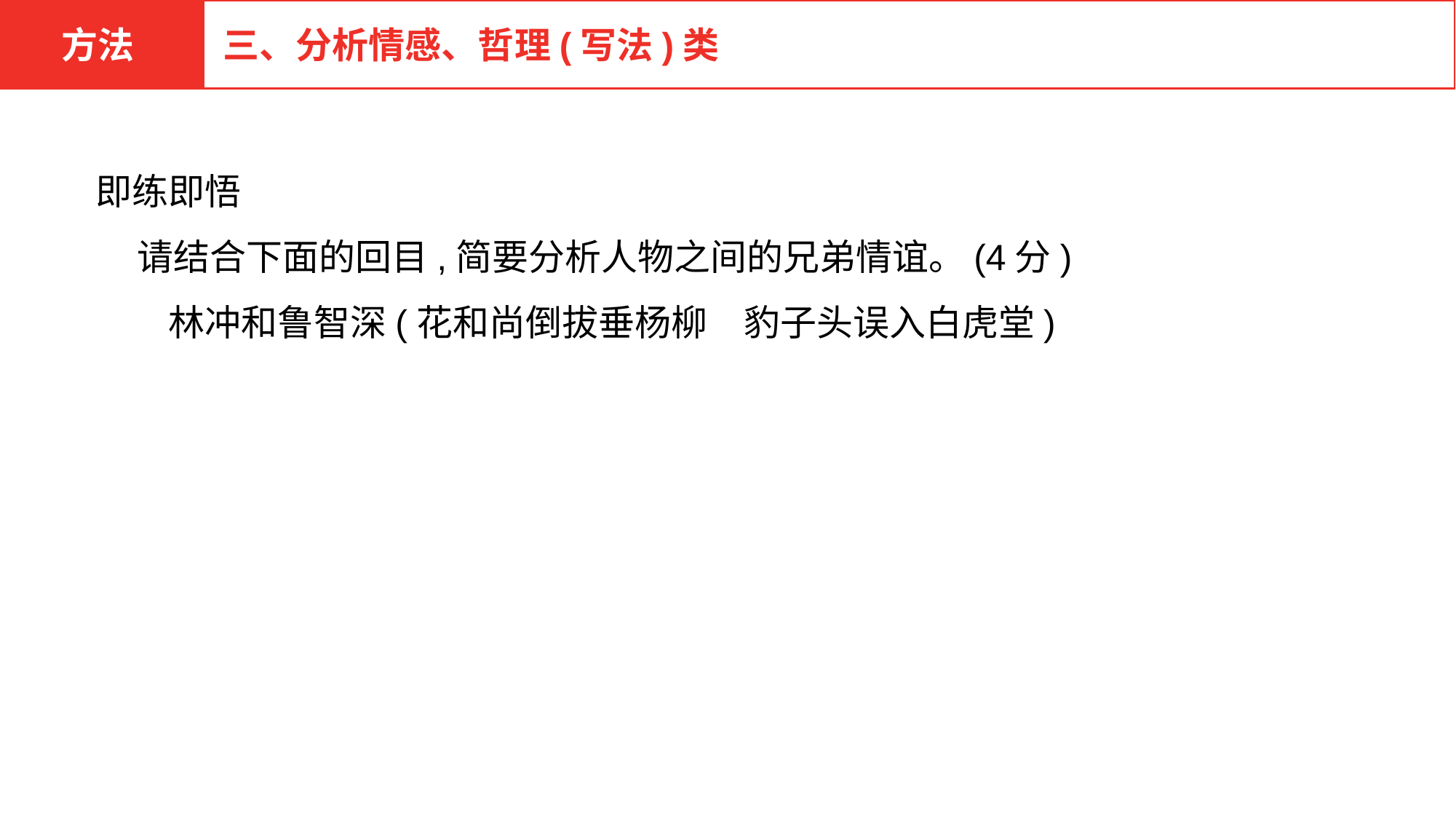

方法
三、分析情感、哲理(写法)类
即练即悟
    请结合下面的回目,简要分析人物之间的兄弟情谊。(4分)
　　林冲和鲁智深(花和尚倒拔垂杨柳　豹子头误入白虎堂)